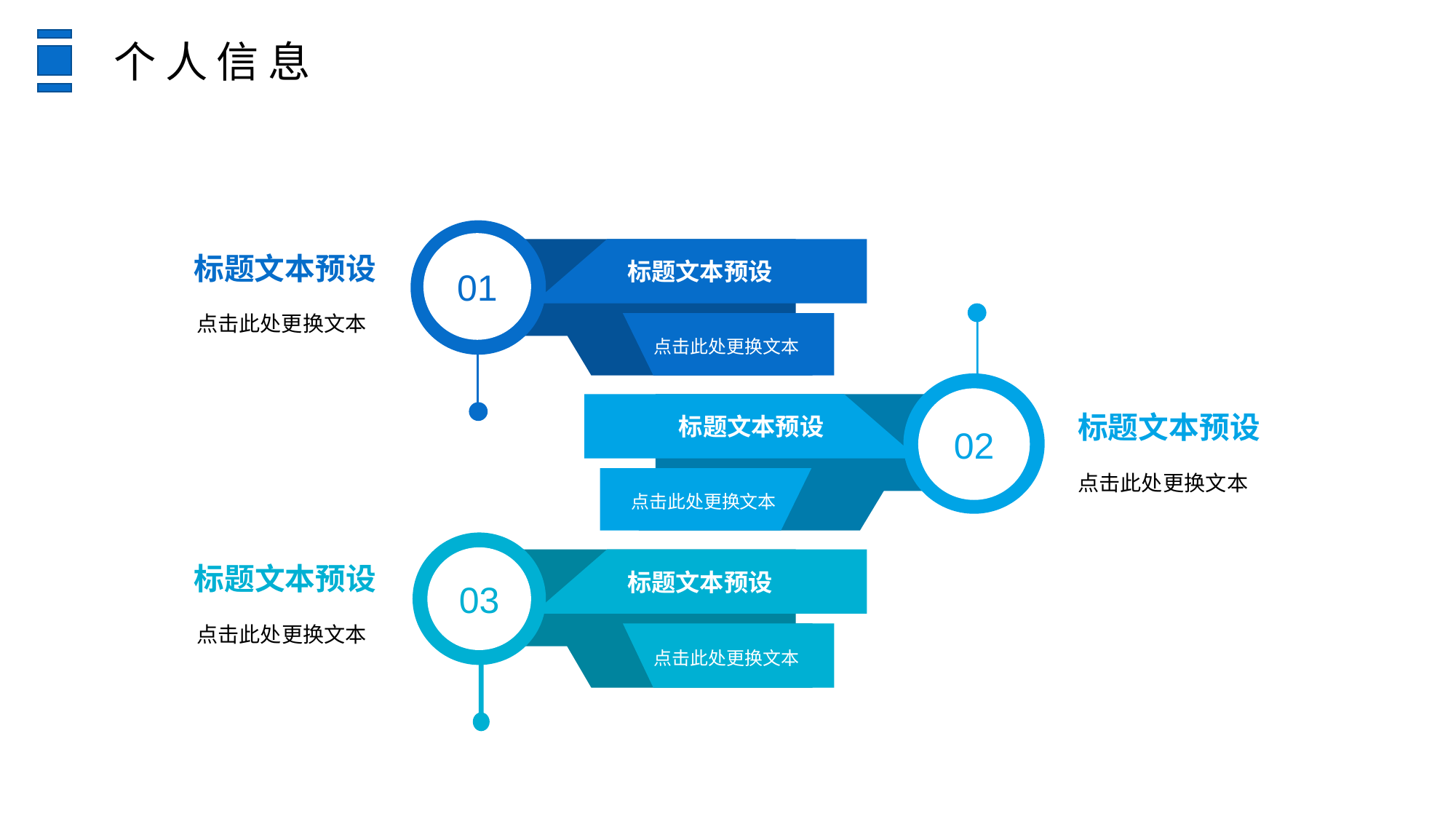

个人信息

01

标题文本预设

点击此处更换文本

标题文本预设
点击此处更换文本

02
标题文本预设

点击此处更换文本

标题文本预设
点击此处更换文本

03

标题文本预设

点击此处更换文本

标题文本预设
点击此处更换文本